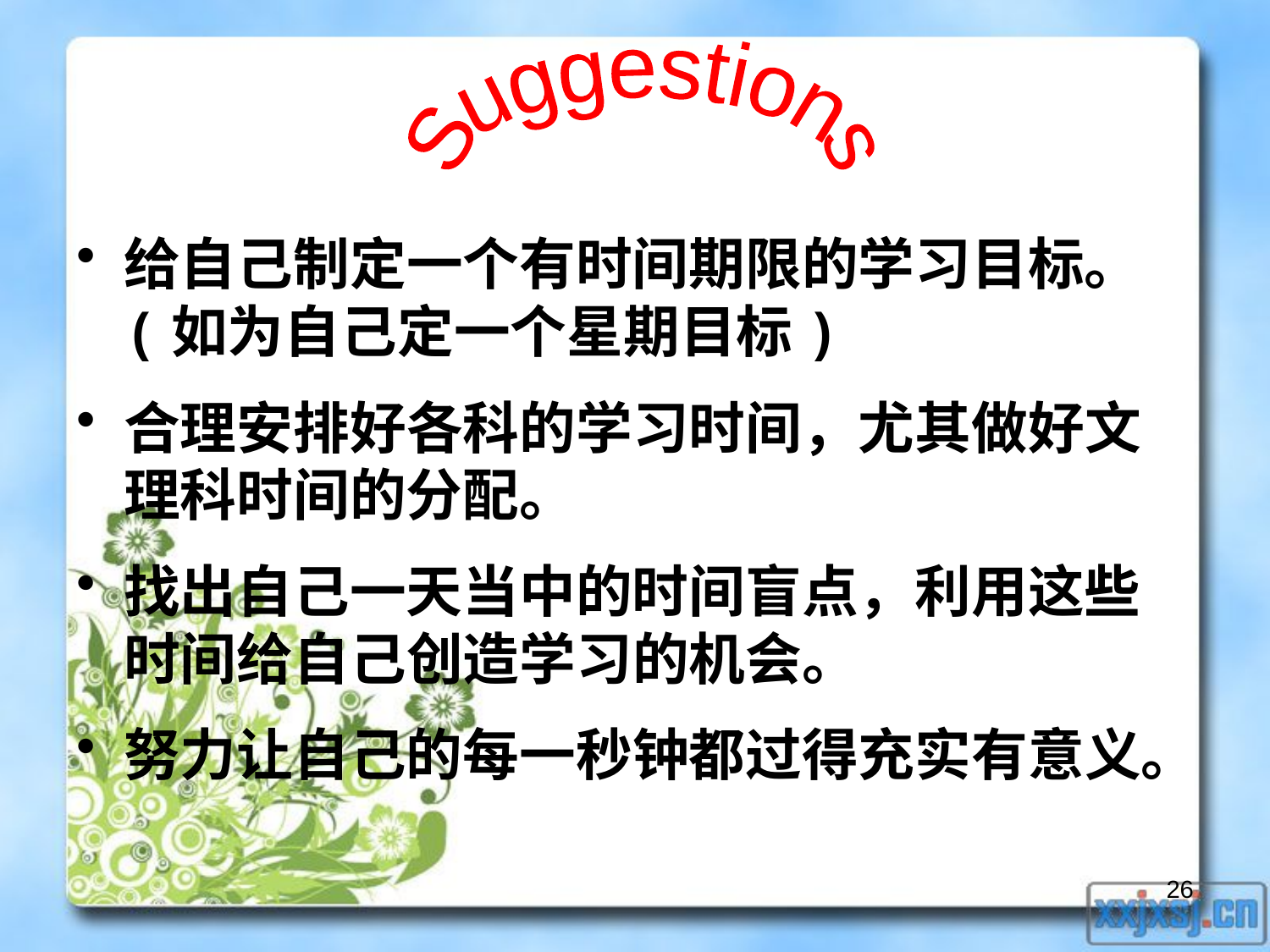

Suggestions
给自己制定一个有时间期限的学习目标。(如为自己定一个星期目标)
合理安排好各科的学习时间，尤其做好文理科时间的分配。
找出自己一天当中的时间盲点，利用这些时间给自己创造学习的机会。
努力让自己的每一秒钟都过得充实有意义。
26